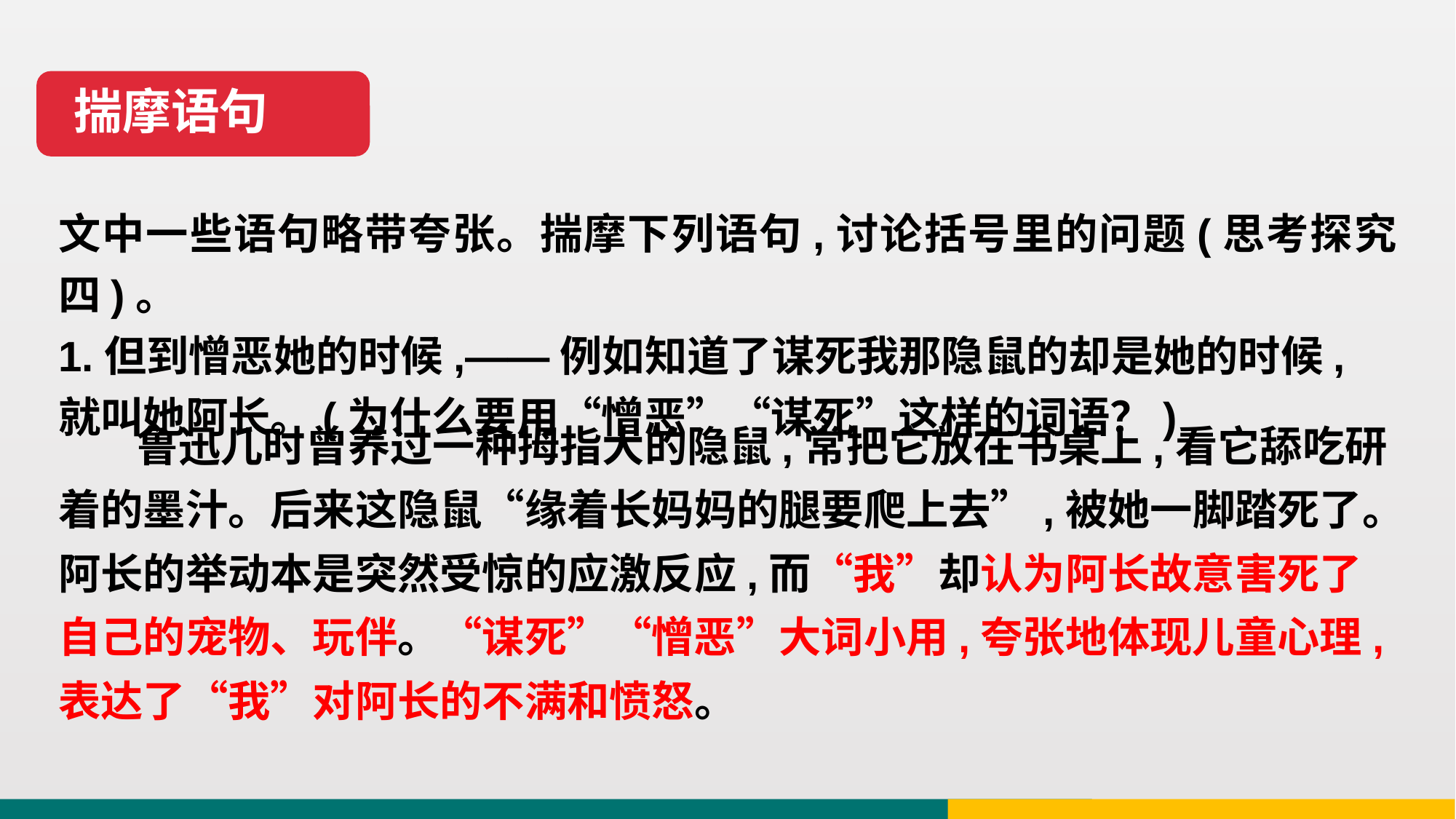

揣摩语句
文中一些语句略带夸张。揣摩下列语句,讨论括号里的问题(思考探究四)。
1.但到憎恶她的时候,——例如知道了谋死我那隐鼠的却是她的时候,就叫她阿长。(为什么要用“憎恶”“谋死”这样的词语？)
       鲁迅儿时曾养过一种拇指大的隐鼠,常把它放在书桌上,看它舔吃研着的墨汁。后来这隐鼠“缘着长妈妈的腿要爬上去”,被她一脚踏死了。阿长的举动本是突然受惊的应激反应,而“我”却认为阿长故意害死了自己的宠物、玩伴。“谋死”“憎恶”大词小用,夸张地体现儿童心理,表达了“我”对阿长的不满和愤怒。